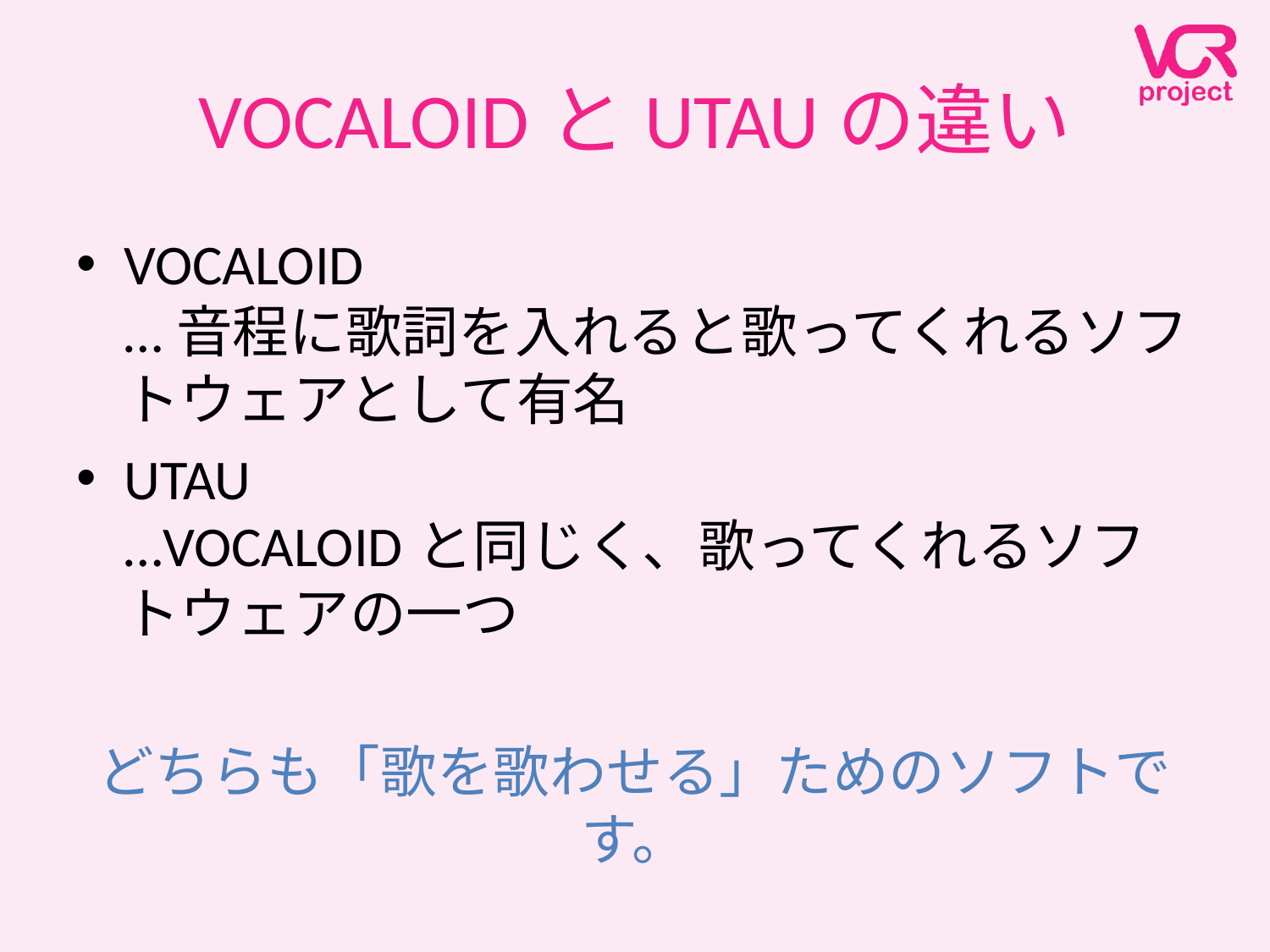

# VOCALOIDとUTAUの違い
VOCALOID
…音程に歌詞を入れると歌ってくれるソフトウェアとして有名
UTAU
…VOCALOIDと同じく、歌ってくれるソフトウェアの一つ

どちらも「歌を歌わせる」ためのソフトです。